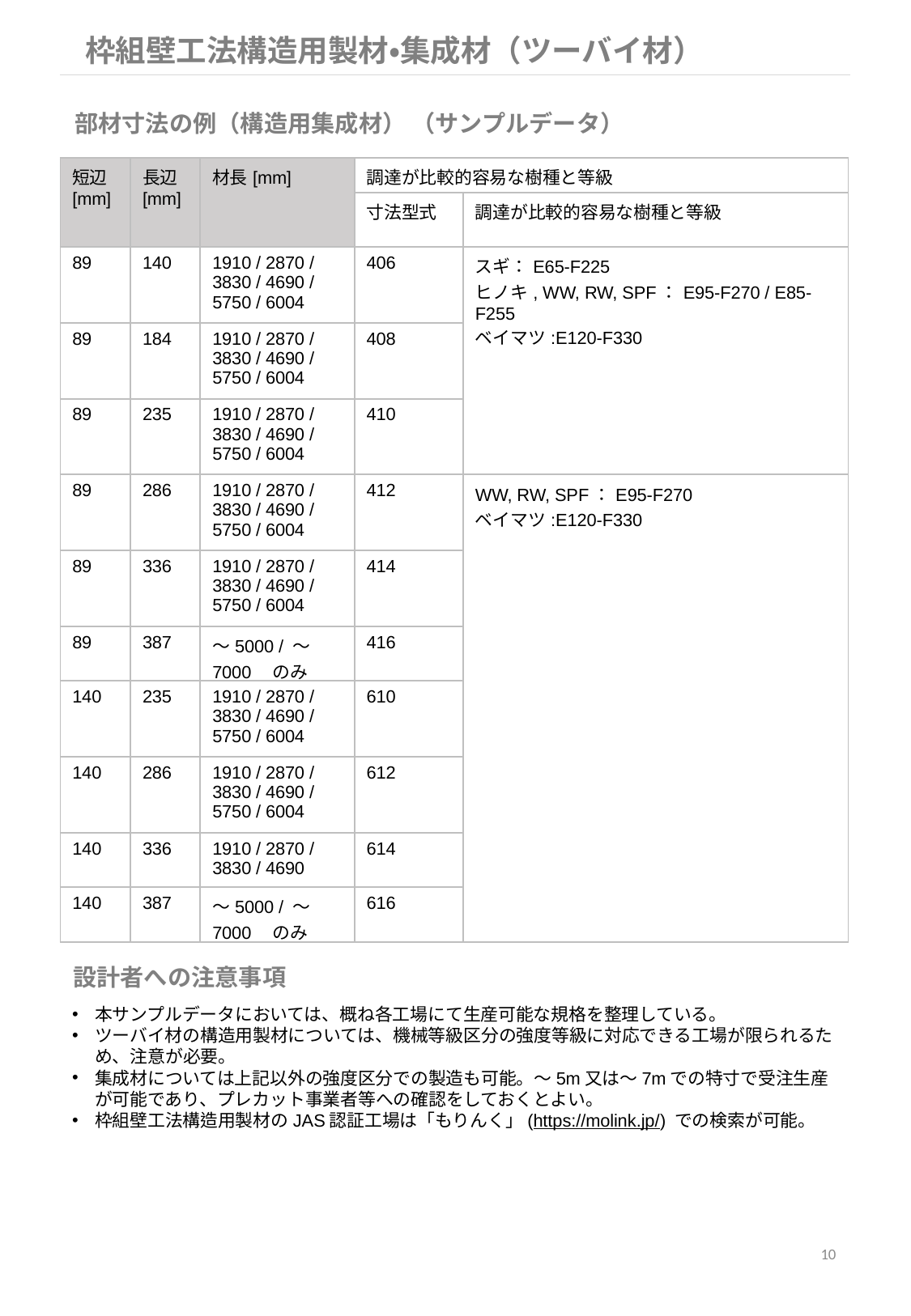

枠組壁工法構造用製材・集成材（ツーバイ材）
部材寸法の例（構造用集成材） （サンプルデータ）
| 短辺[mm] | 長辺[mm] | 材長[mm] | 調達が比較的容易な樹種と等級 |  |
| --- | --- | --- | --- | --- |
| 短辺 | 長辺 | 材長 | 寸法型式 | 調達が比較的容易な樹種と等級 |
| 89 | 140 | 1910 / 2870 / 3830 / 4690 / 5750 / 6004 | 406 | スギ：E65-F225 ヒノキ, WW, RW, SPF：E95-F270 / E85-F255 ベイマツ:E120-F330 |
| 89 | 184 | 1910 / 2870 / 3830 / 4690 / 5750 / 6004 | 408 |  |
| 89 | 235 | 1910 / 2870 / 3830 / 4690 / 5750 / 6004 | 410 |  |
| 89 | 286 | 1910 / 2870 / 3830 / 4690 / 5750 / 6004 | 412 | WW, RW, SPF：E95-F270 ベイマツ:E120-F330 |
| 89 | 336 | 1910 / 2870 / 3830 / 4690 / 5750 / 6004 | 414 |  |
| 89 | 387 | ～5000 / ～7000　のみ | 416 |  |
| 140 | 235 | 1910 / 2870 / 3830 / 4690 / 5750 / 6004 | 610 |  |
| 140 | 286 | 1910 / 2870 / 3830 / 4690 / 5750 / 6004 | 612 |  |
| 140 | 336 | 1910 / 2870 / 3830 / 4690 | 614 |  |
| 140 | 387 | ～5000 / ～7000　のみ | 616 |  |
設計者への注意事項
本サンプルデータにおいては、概ね各工場にて生産可能な規格を整理している。
ツーバイ材の構造用製材については、機械等級区分の強度等級に対応できる工場が限られるため、注意が必要。
集成材については上記以外の強度区分での製造も可能。～5m又は～7mでの特寸で受注生産が可能であり、プレカット事業者等への確認をしておくとよい。
枠組壁工法構造用製材のJAS認証工場は「もりんく」(https://molink.jp/) での検索が可能。

10